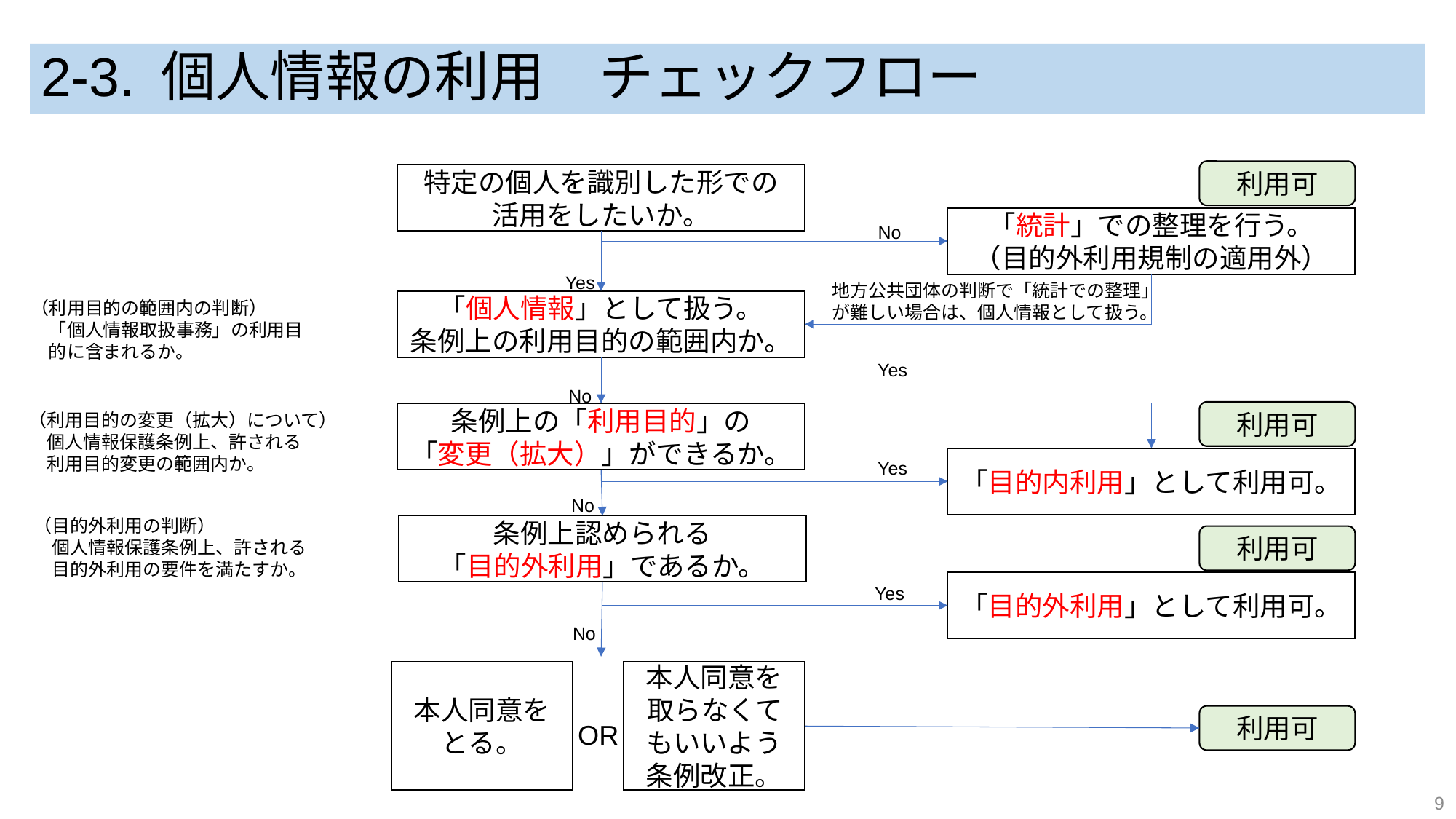

# 2-3. 個人情報の利用　チェックフロー
利用可
特定の個人を識別した形での
活用をしたいか。
「統計」での整理を行う。
（目的外利用規制の適用外）
No
Yes
地方公共団体の判断で「統計での整理」
が難しい場合は、個人情報として扱う。
「個人情報」として扱う。
条例上の利用目的の範囲内か。
（利用目的の範囲内の判断）
　「個人情報取扱事務」の利用目
　的に含まれるか。
Yes
No
利用可
条例上の「利用目的」の
「変更（拡大）」ができるか。
（利用目的の変更（拡大）について）
　個人情報保護条例上、許される
　利用目的変更の範囲内か。
「目的内利用」として利用可。
Yes
No
（目的外利用の判断）
　個人情報保護条例上、許される
　目的外利用の要件を満たすか。
条例上認められる
「目的外利用」であるか。
利用可
「目的外利用」として利用可。
Yes
No
本人同意を
とる。
本人同意を取らなくてもいいよう条例改正。
利用可
OR
9